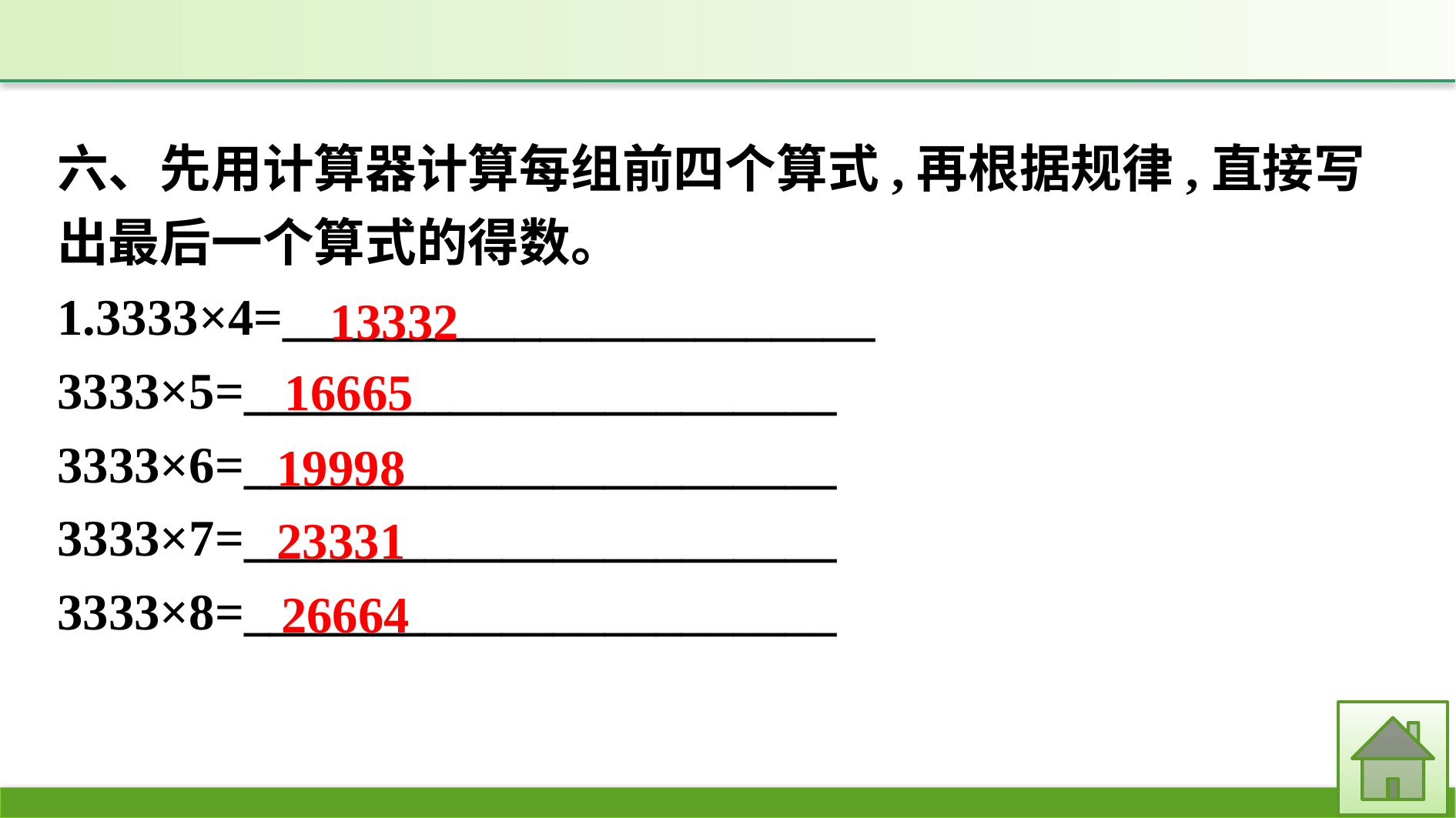

六、先用计算器计算每组前四个算式,再根据规律,直接写出最后一个算式的得数。
1.3333×4=_______________________
3333×5=_______________________
3333×6=_______________________
3333×7=_______________________
3333×8=_______________________

13332
16665
19998
23331
26664